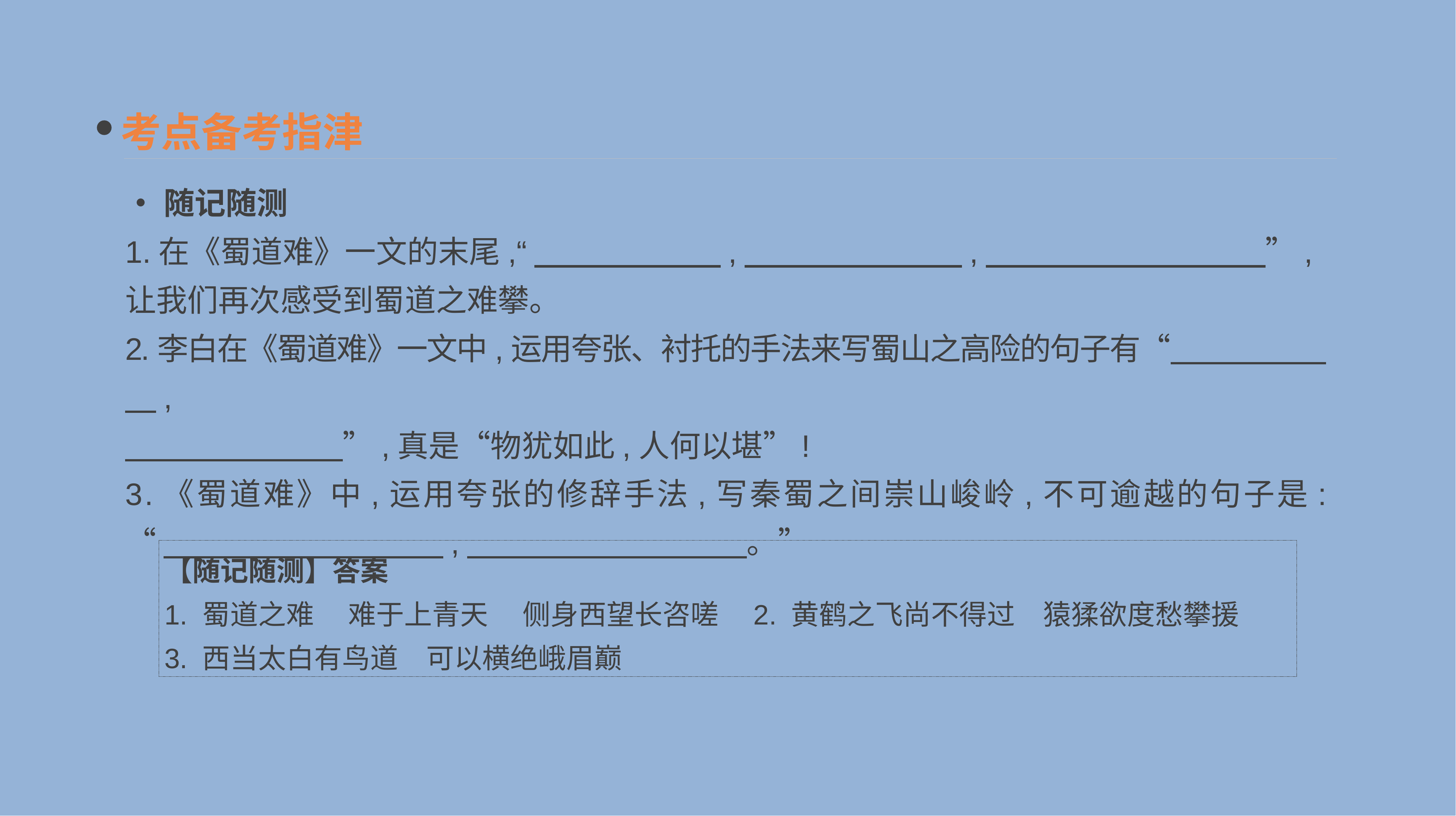

考点备考指津

•随记随测
1.在《蜀道难》一文的末尾,“　　　　　　,　　　　　　　,　　　　　　　　　”,让我们再次感受到蜀道之难攀。
2.李白在《蜀道难》一文中,运用夸张、衬托的手法来写蜀山之高险的句子有“　　　　　　,
　　　　　　　”,真是“物犹如此,人何以堪”!
3.《蜀道难》中,运用夸张的修辞手法,写秦蜀之间崇山峻岭,不可逾越的句子是:
“　　　　　　　　　,　　　　　　　　　。”
【随记随测】答案
1. 蜀道之难　 难于上青天　 侧身西望长咨嗟　2. 黄鹤之飞尚不得过　猿猱欲度愁攀援　3. 西当太白有鸟道　可以横绝峨眉巅